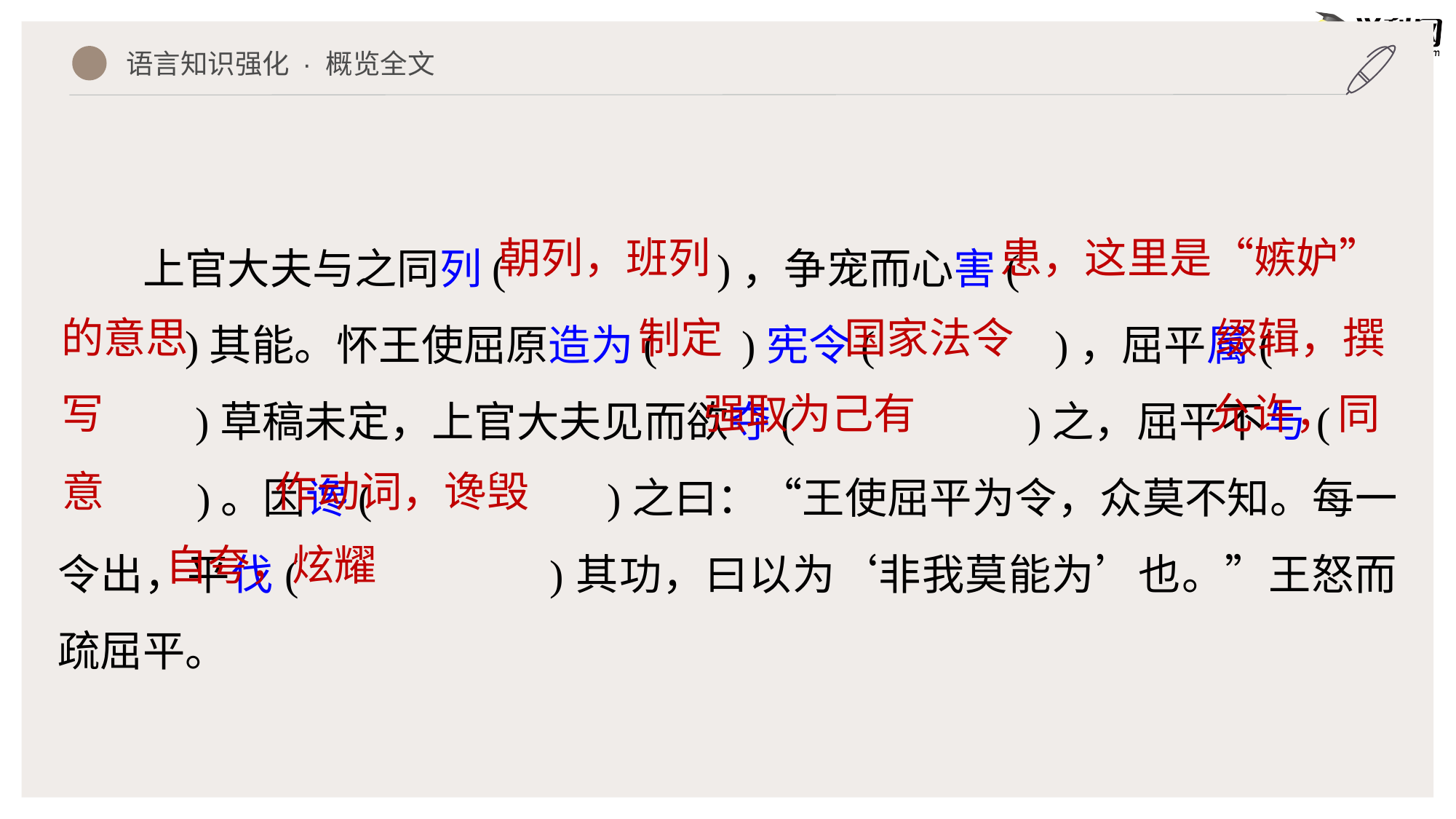

语言知识强化 · 概览全文

上官大夫与之同列(                    )，争宠而心害(
    )其能。怀王使屈原造为(        )宪令(                 )，屈平属(
     )草稿未定，上官大夫见而欲夺(                      )之，屈平不与(
     )。因谗(                      )之曰：“王使屈平为令，众莫不知。每一令出，平伐(                      )其功，曰以为‘非我莫能为’也。”王怒而疏屈平。
朝列，班列
患，这里是“嫉妒”
的意思
制定
国家法令
缀辑，撰
写
强取为己有
允许，同
意
作动词，谗毁
自夸，炫耀